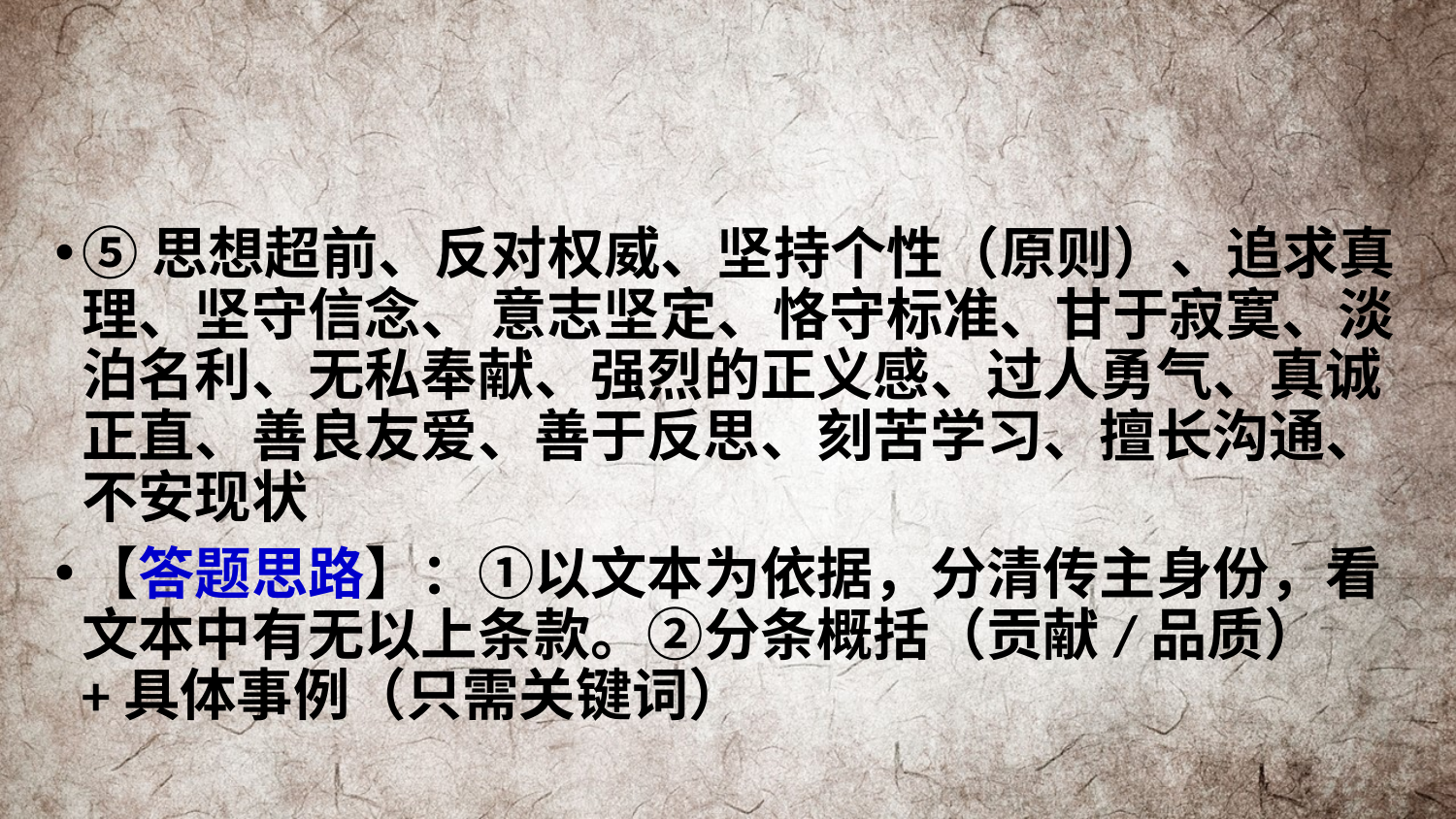

#
⑤思想超前、反对权威、坚持个性（原则）、追求真理、坚守信念、 意志坚定、恪守标准、甘于寂寞、淡泊名利、无私奉献、强烈的正义感、过人勇气、真诚正直、善良友爱、善于反思、刻苦学习、擅长沟通、不安现状
【答题思路】：①以文本为依据，分清传主身份，看文本中有无以上条款。②分条概括（贡献/品质）+具体事例（只需关键词）